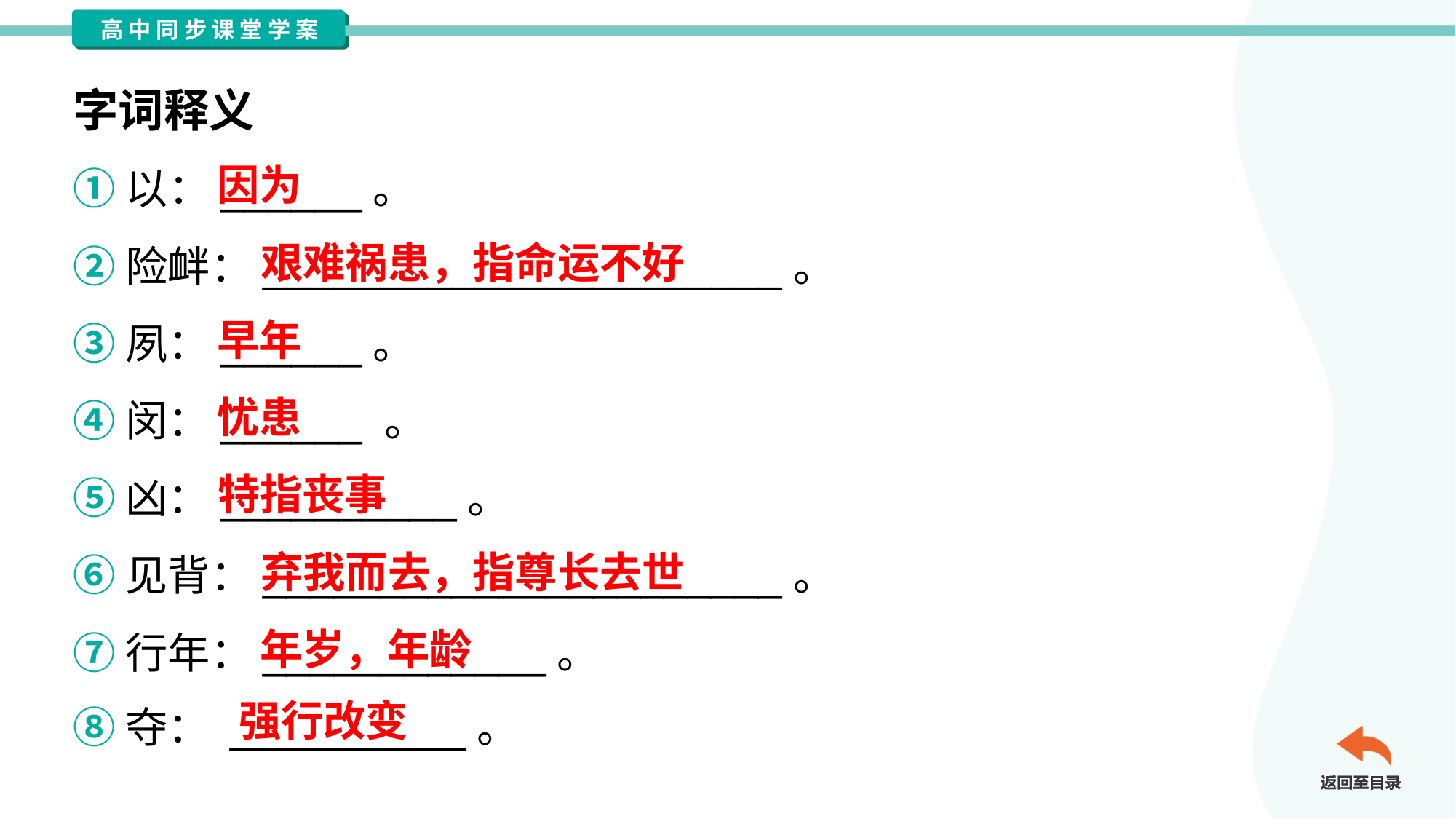

字词释义
因为
①以：______。
②险衅：______________________。
③夙：______。
④闵：______ 。
⑤凶：__________。
⑥见背：______________________。
⑦行年：____________。
⑧夺： __________。
艰难祸患，指命运不好
早年
忧患
特指丧事
弃我而去，指尊长去世
年岁，年龄
强行改变